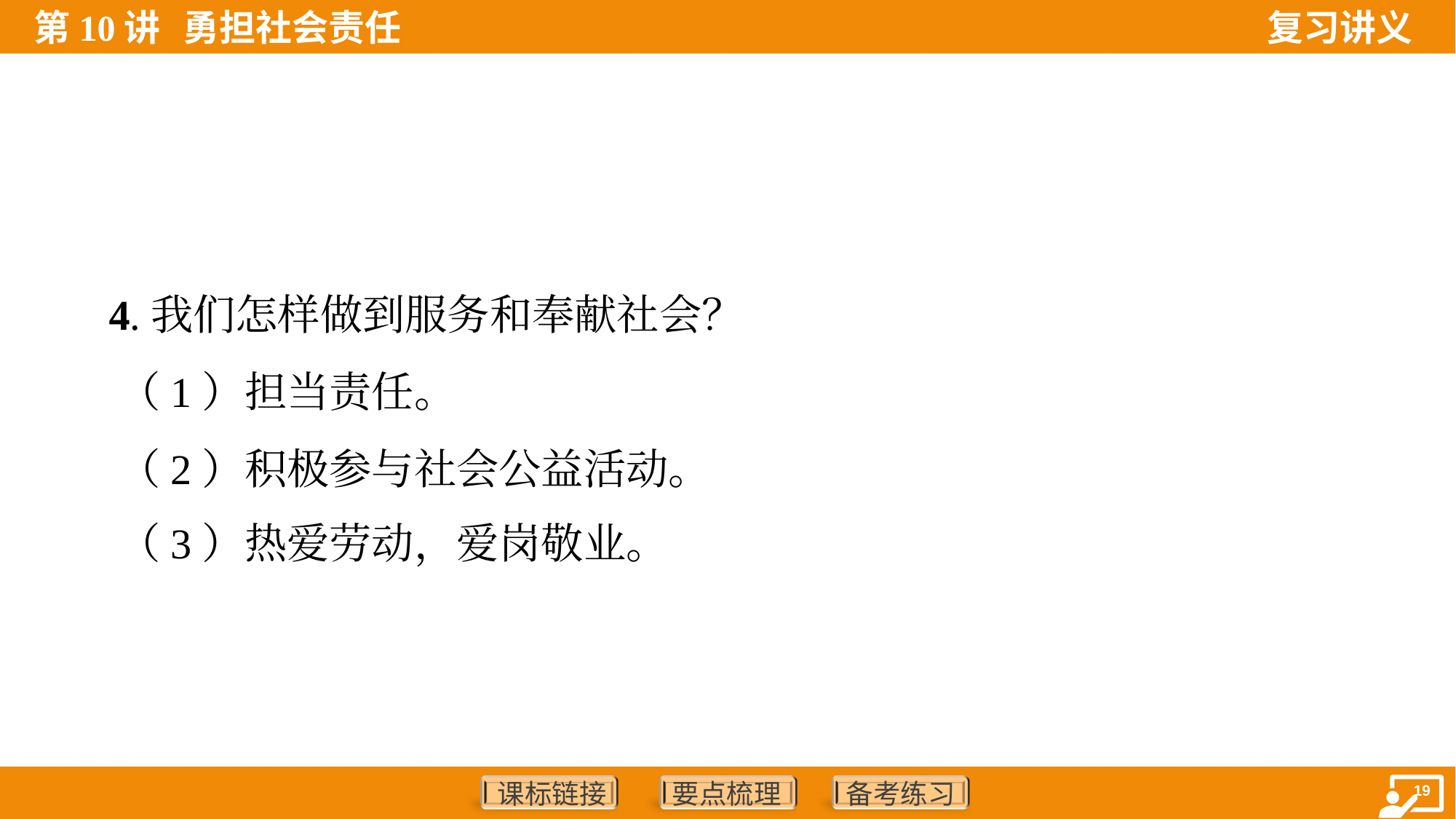

4.我们怎样做到服务和奉献社会？
    （1）担当责任。
    （2）积极参与社会公益活动。
    （3）热爱劳动，爱岗敬业。